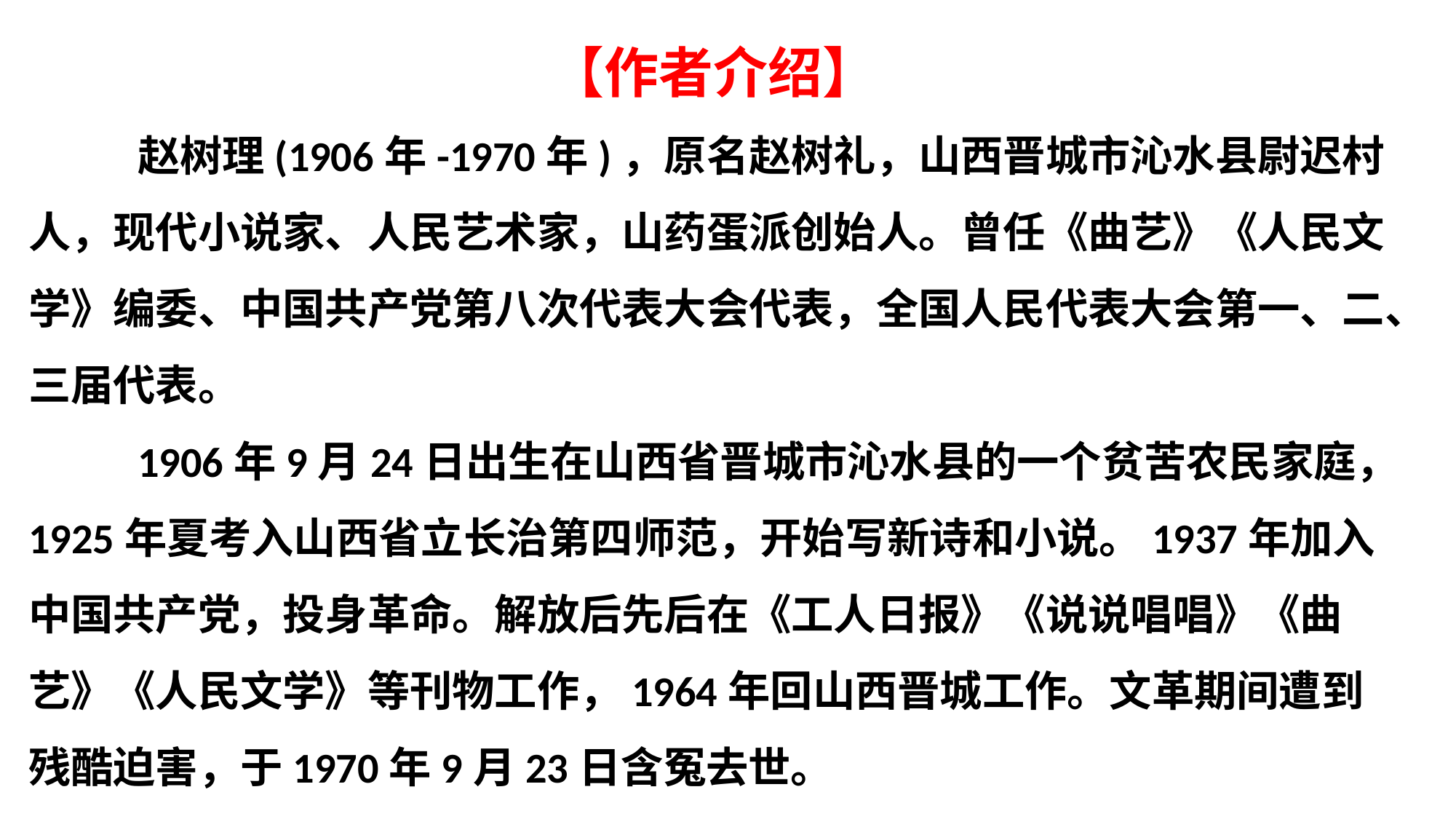

【作者介绍】
	赵树理(1906年-1970年)，原名赵树礼，山西晋城市沁水县尉迟村人，现代小说家、人民艺术家，山药蛋派创始人。曾任《曲艺》《人民文学》编委、中国共产党第八次代表大会代表，全国人民代表大会第一、二、三届代表。
	1906年9月24日出生在山西省晋城市沁水县的一个贫苦农民家庭，1925年夏考入山西省立长治第四师范，开始写新诗和小说。1937年加入中国共产党，投身革命。解放后先后在《工人日报》《说说唱唱》《曲艺》《人民文学》等刊物工作，1964年回山西晋城工作。文革期间遭到残酷迫害，于1970年9月23日含冤去世。